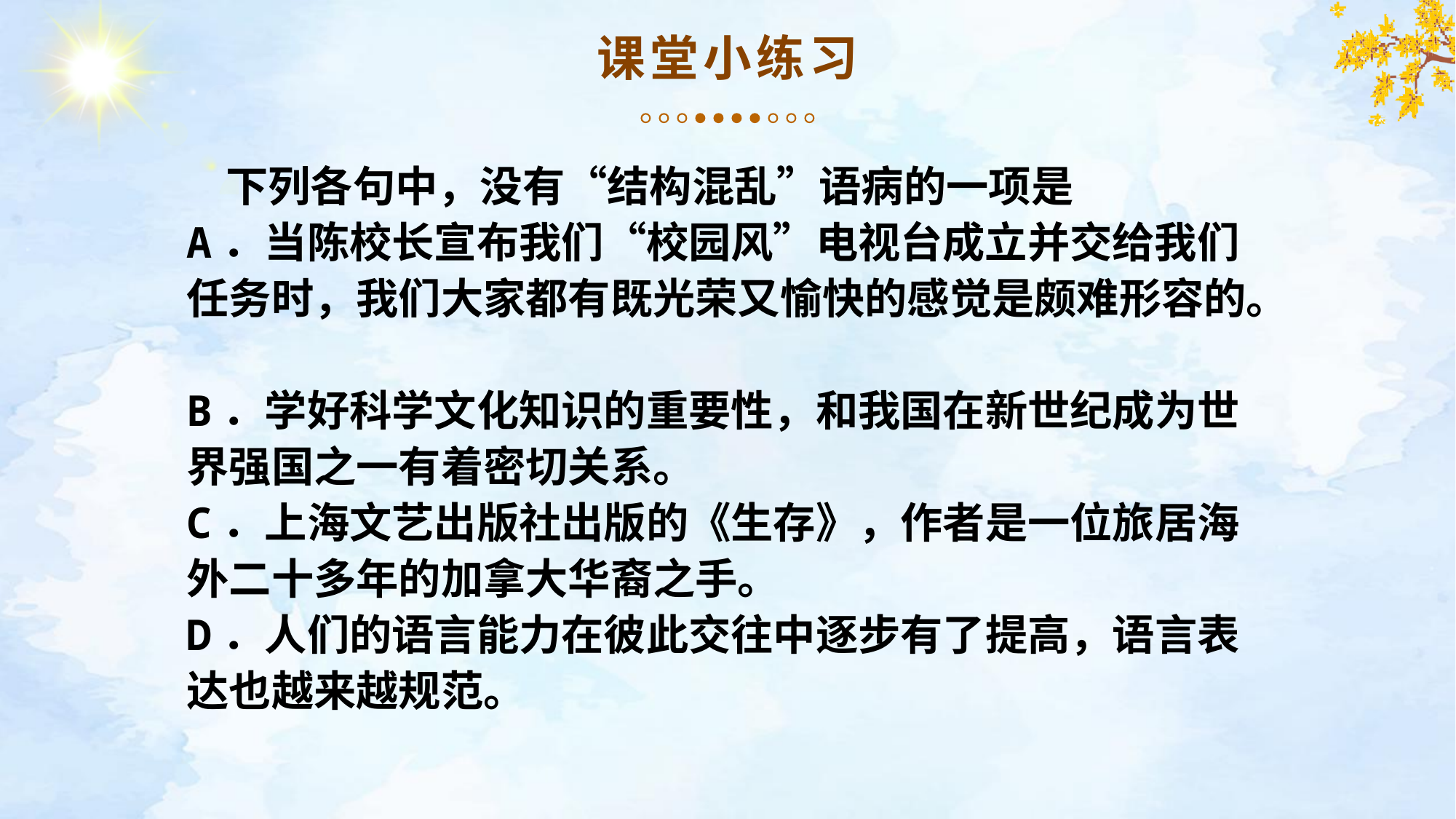

课堂小练习
   下列各句中，没有“结构混乱”语病的一项是  
A．当陈校长宣布我们“校园风”电视台成立并交给我们任务时，我们大家都有既光荣又愉快的感觉是颇难形容的。
B．学好科学文化知识的重要性，和我国在新世纪成为世界强国之一有着密切关系。
C．上海文艺出版社出版的《生存》，作者是一位旅居海外二十多年的加拿大华裔之手。
D．人们的语言能力在彼此交往中逐步有了提高，语言表达也越来越规范。